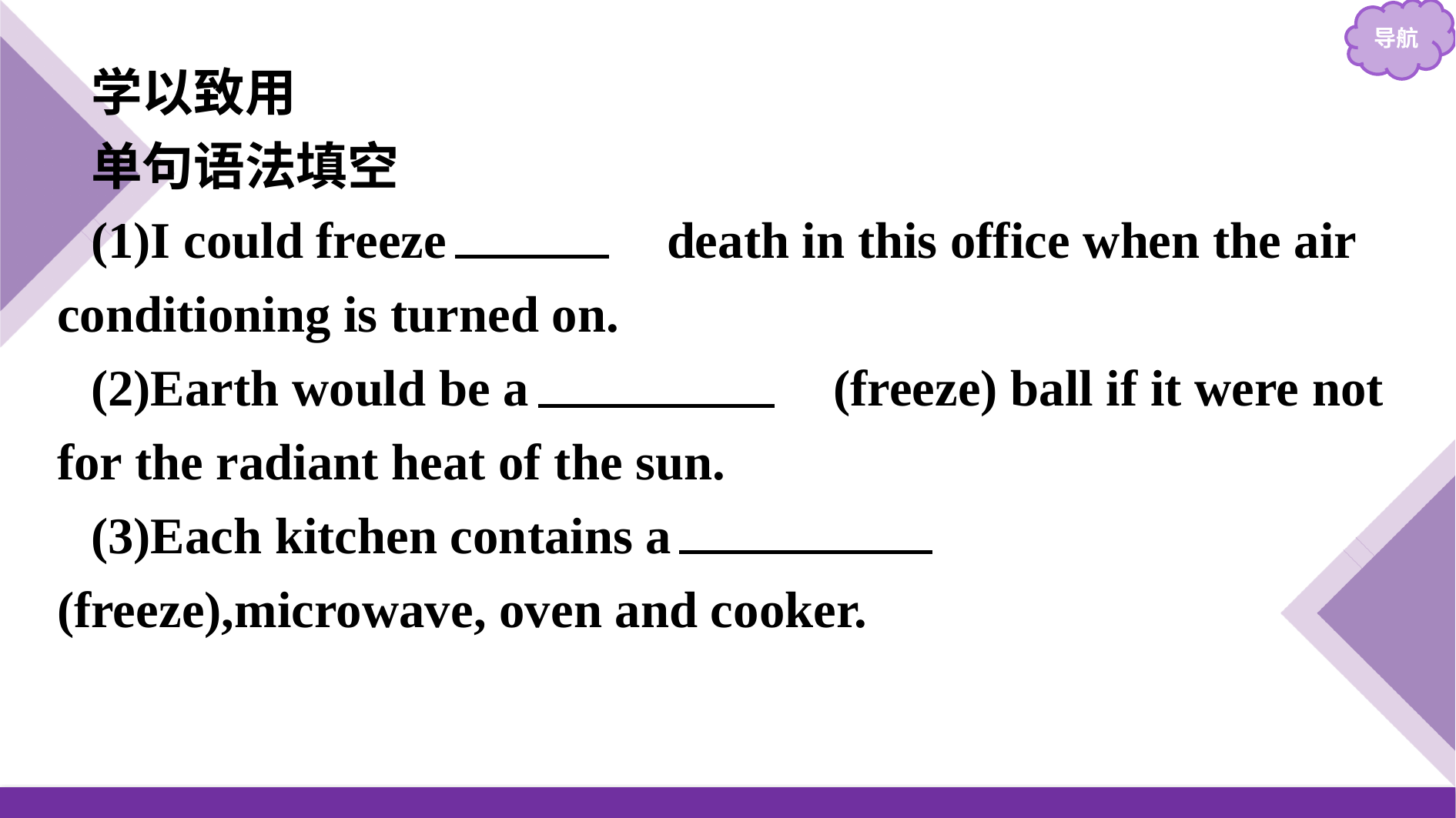

学以致用
单句语法填空
(1)I could freeze 　to　 death in this office when the air conditioning is turned on.
(2)Earth would be a 　frozen　(freeze) ball if it were not for the radiant heat of the sun.
(3)Each kitchen contains a 　freezer　(freeze),microwave, oven and cooker.